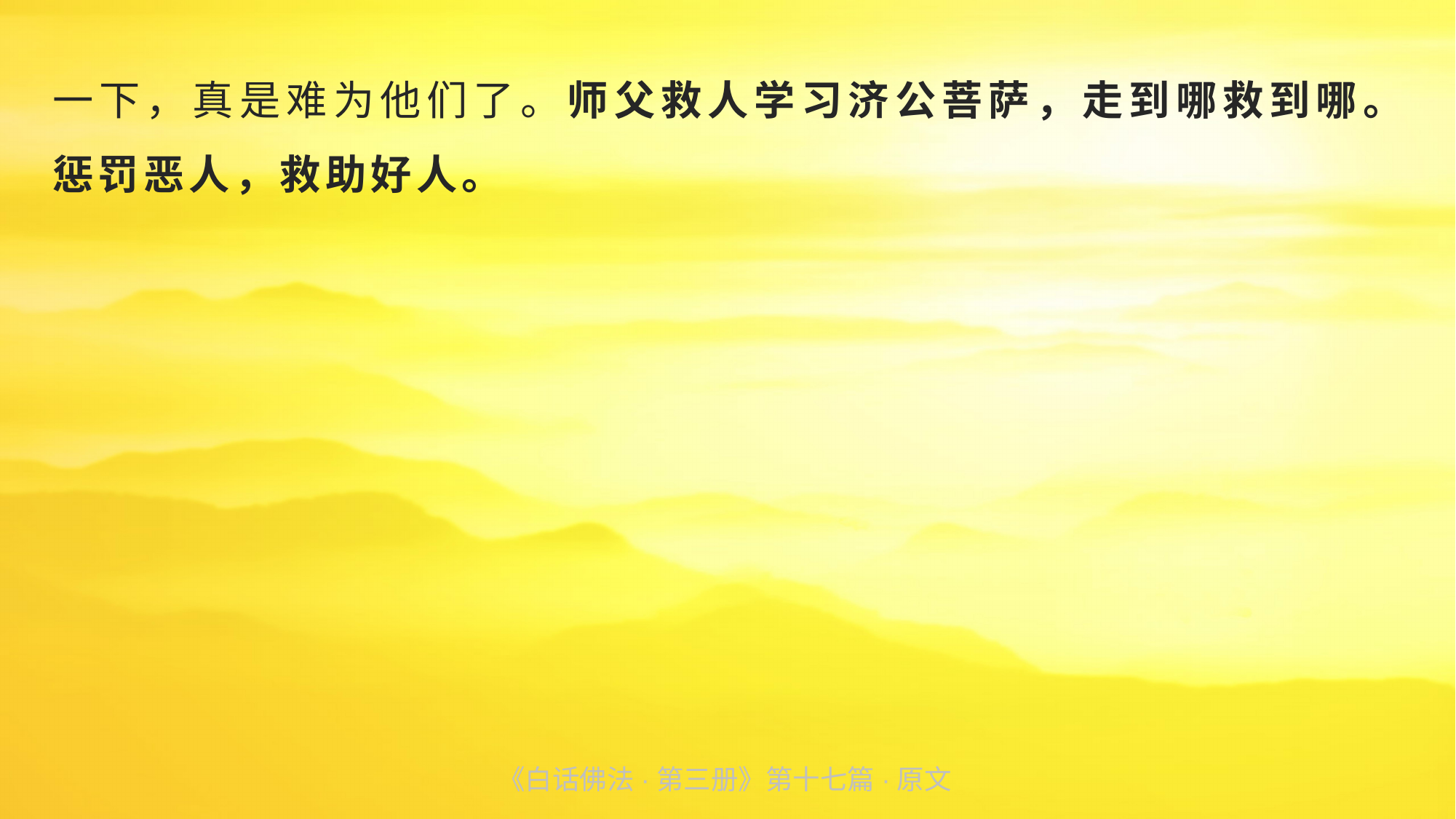

一下，真是难为他们了。师父救人学习济公菩萨，走到哪救到哪。惩罚恶人，救助好人。
《白话佛法·第三册》第十七篇·原文